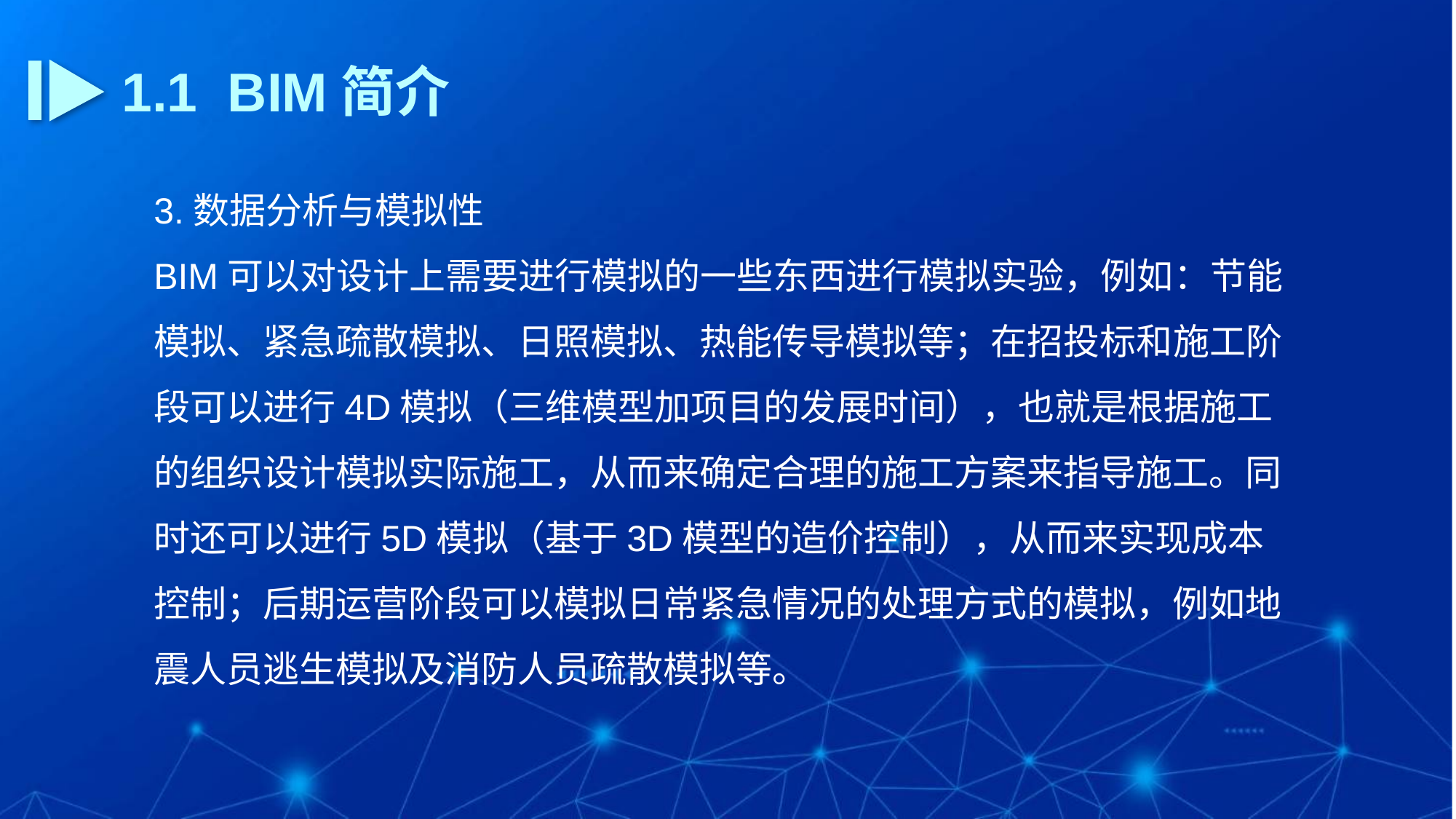

1.1  BIM简介

3.数据分析与模拟性
BIM可以对设计上需要进行模拟的一些东西进行模拟实验，例如：节能模拟、紧急疏散模拟、日照模拟、热能传导模拟等；在招投标和施工阶段可以进行4D模拟（三维模型加项目的发展时间），也就是根据施工的组织设计模拟实际施工，从而来确定合理的施工方案来指导施工。同时还可以进行5D模拟（基于3D模型的造价控制），从而来实现成本控制；后期运营阶段可以模拟日常紧急情况的处理方式的模拟，例如地震人员逃生模拟及消防人员疏散模拟等。